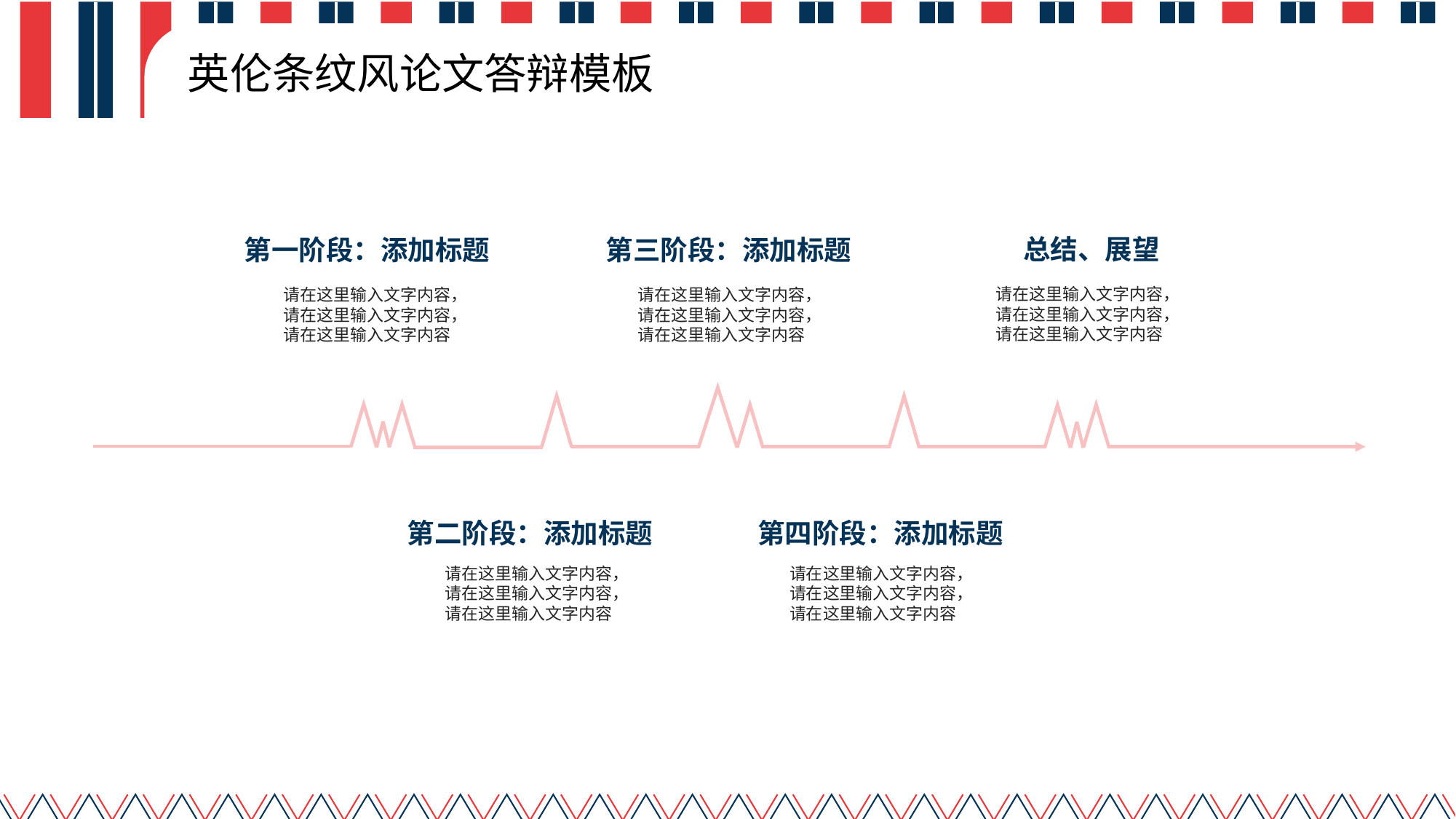

# 英伦条纹风论文答辩模板
总结、展望
请在这里输入文字内容，请在这里输入文字内容，请在这里输入文字内容
第一阶段：添加标题
请在这里输入文字内容，请在这里输入文字内容，请在这里输入文字内容
第三阶段：添加标题
请在这里输入文字内容，请在这里输入文字内容，请在这里输入文字内容

第二阶段：添加标题
请在这里输入文字内容，请在这里输入文字内容，请在这里输入文字内容
第四阶段：添加标题
请在这里输入文字内容，请在这里输入文字内容，请在这里输入文字内容